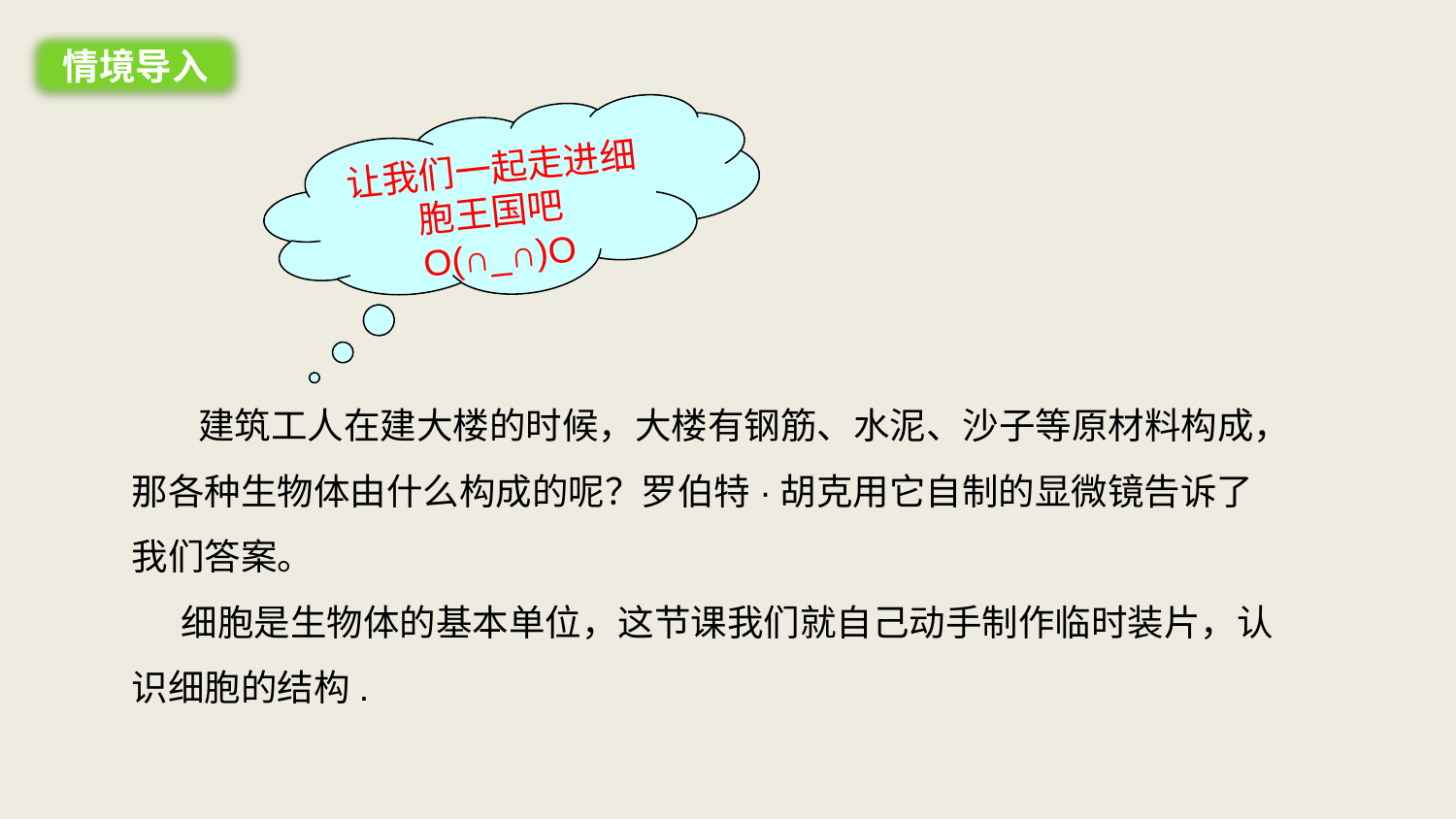

情境导入
让我们一起走进细胞王国吧O(∩_∩)O
       建筑工人在建大楼的时候，大楼有钢筋、水泥、沙子等原材料构成，那各种生物体由什么构成的呢？罗伯特·胡克用它自制的显微镜告诉了我们答案。
      细胞是生物体的基本单位，这节课我们就自己动手制作临时装片，认识细胞的结构.